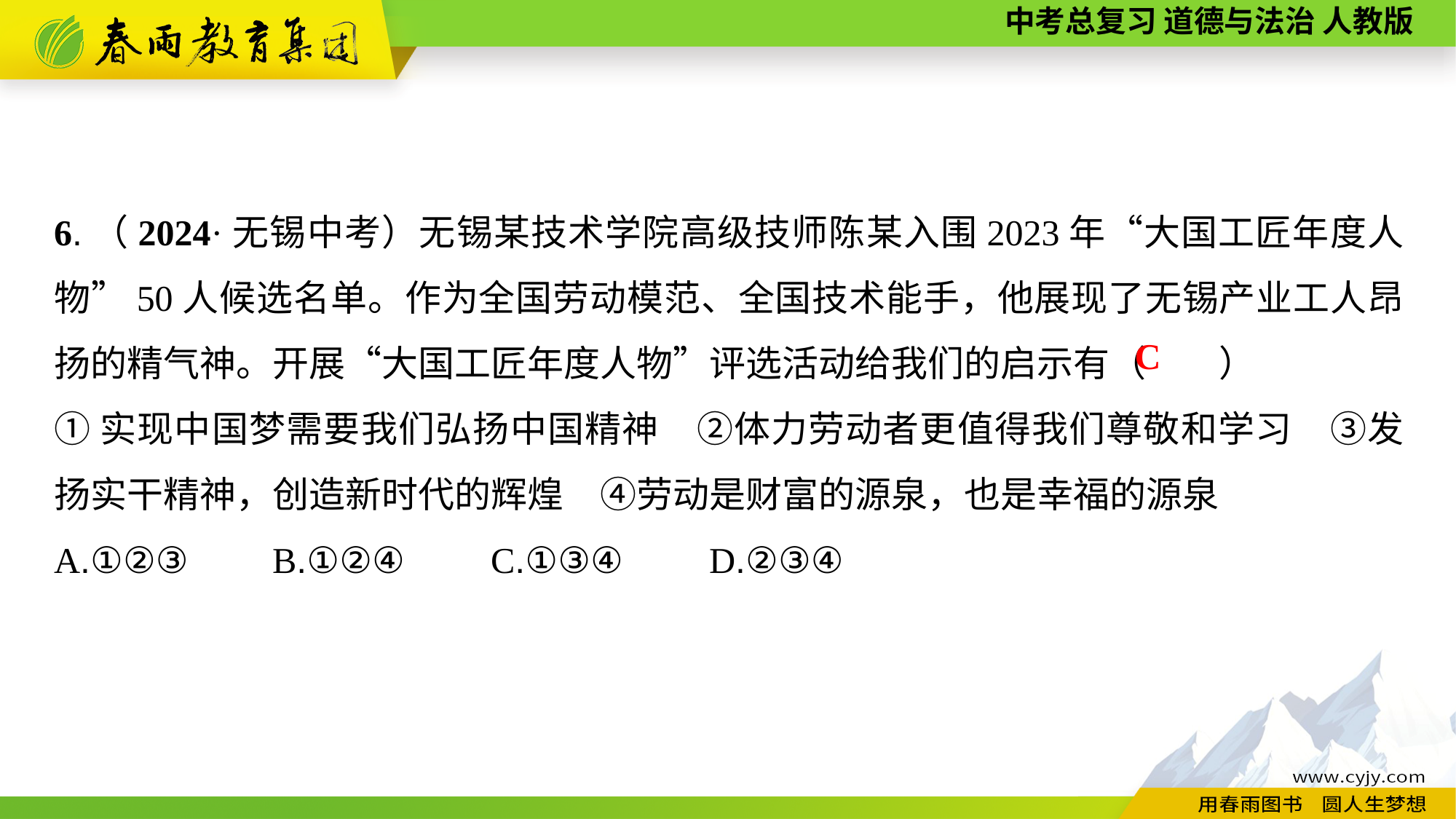

6.（2024·无锡中考）无锡某技术学院高级技师陈某入围2023年“大国工匠年度人物”50人候选名单。作为全国劳动模范、全国技术能手，他展现了无锡产业工人昂扬的精气神。开展“大国工匠年度人物”评选活动给我们的启示有（　　）
①实现中国梦需要我们弘扬中国精神　②体力劳动者更值得我们尊敬和学习　③发扬实干精神，创造新时代的辉煌　④劳动是财富的源泉，也是幸福的源泉
A.①②③	B.①②④	C.①③④	D.②③④
C